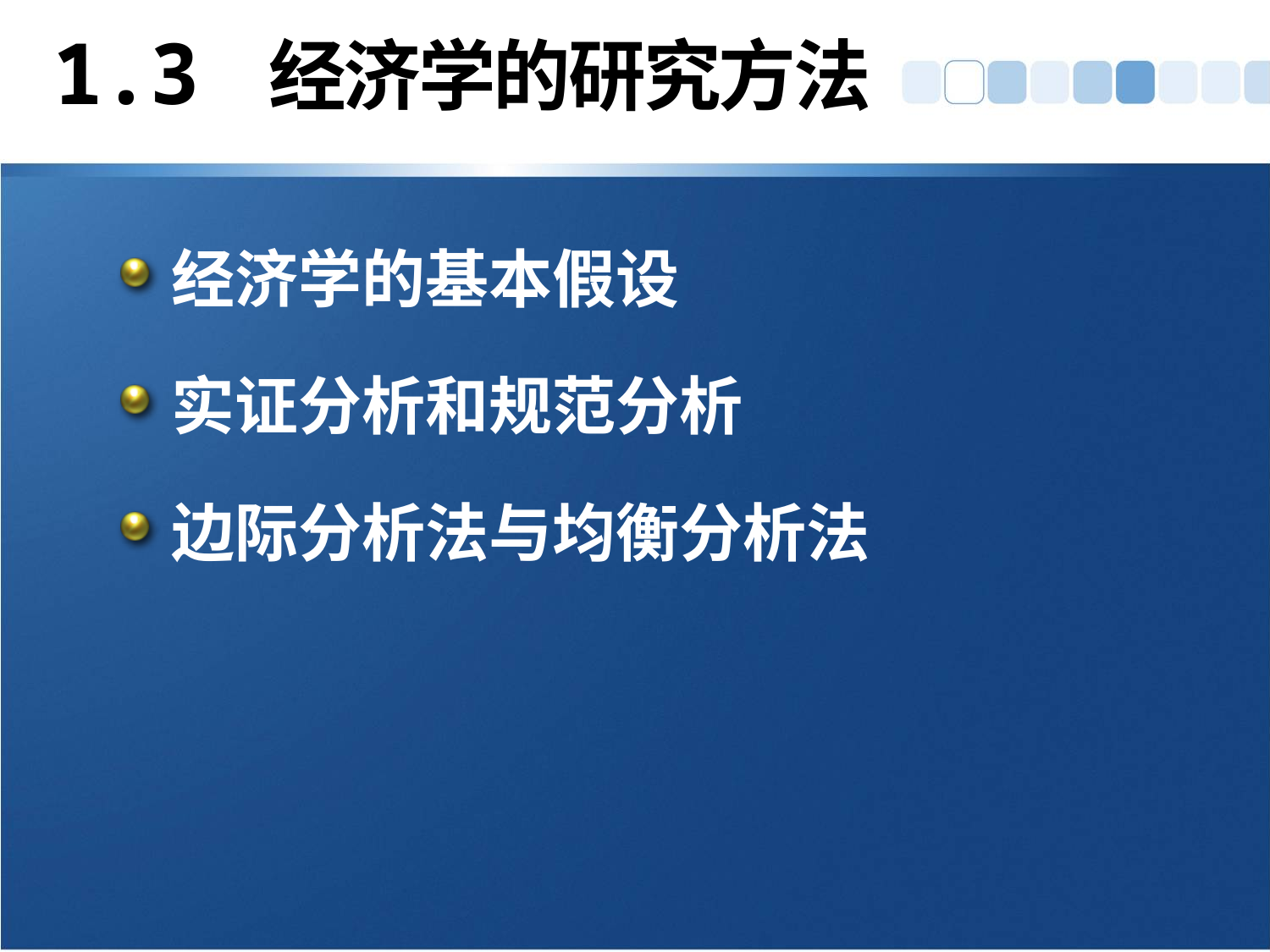

# 1.3 经济学的研究方法
经济学的基本假设
实证分析和规范分析
边际分析法与均衡分析法